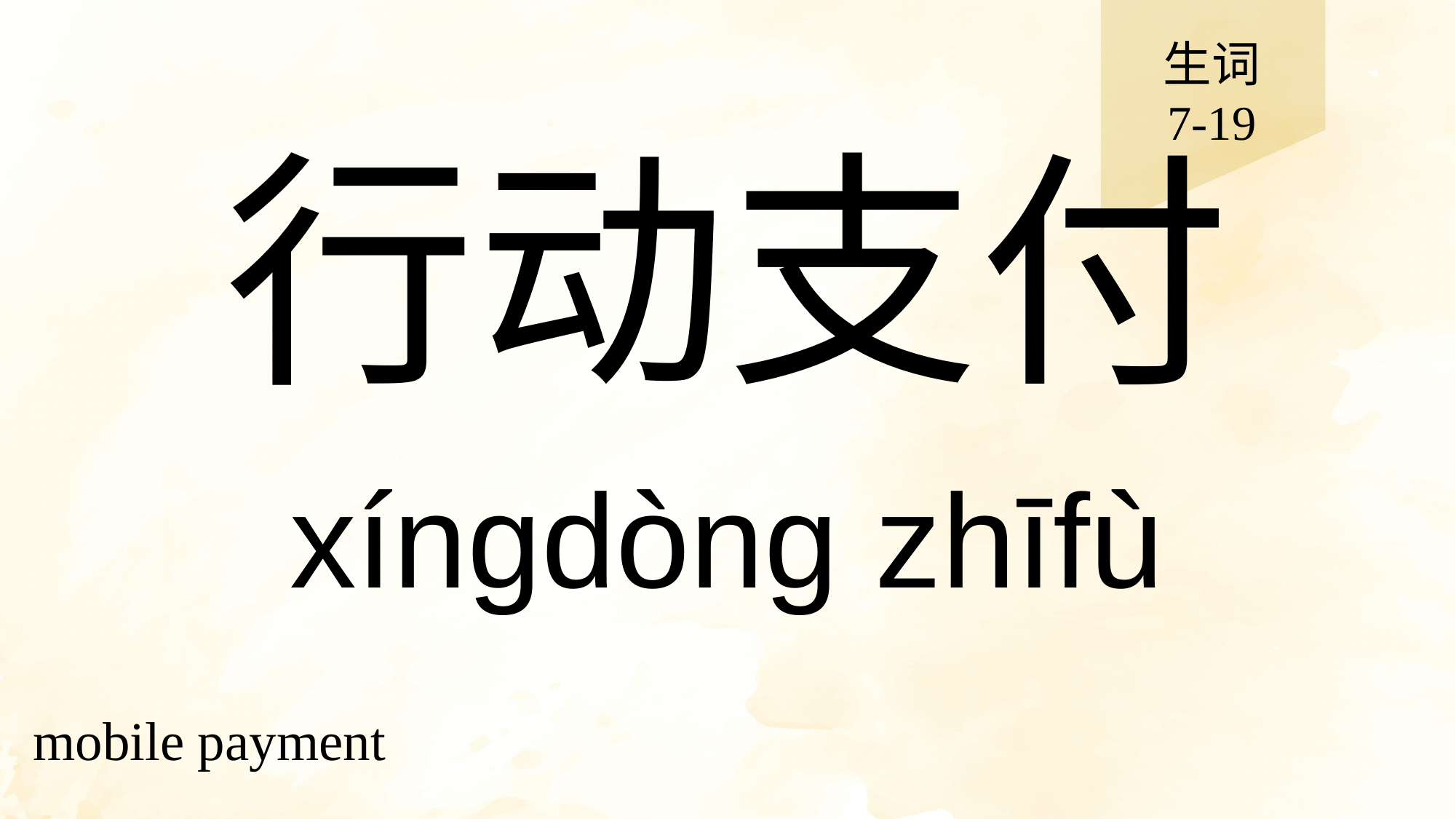

生词
7-19
# 行动支付
xíngdòng zhīfù
mobile payment